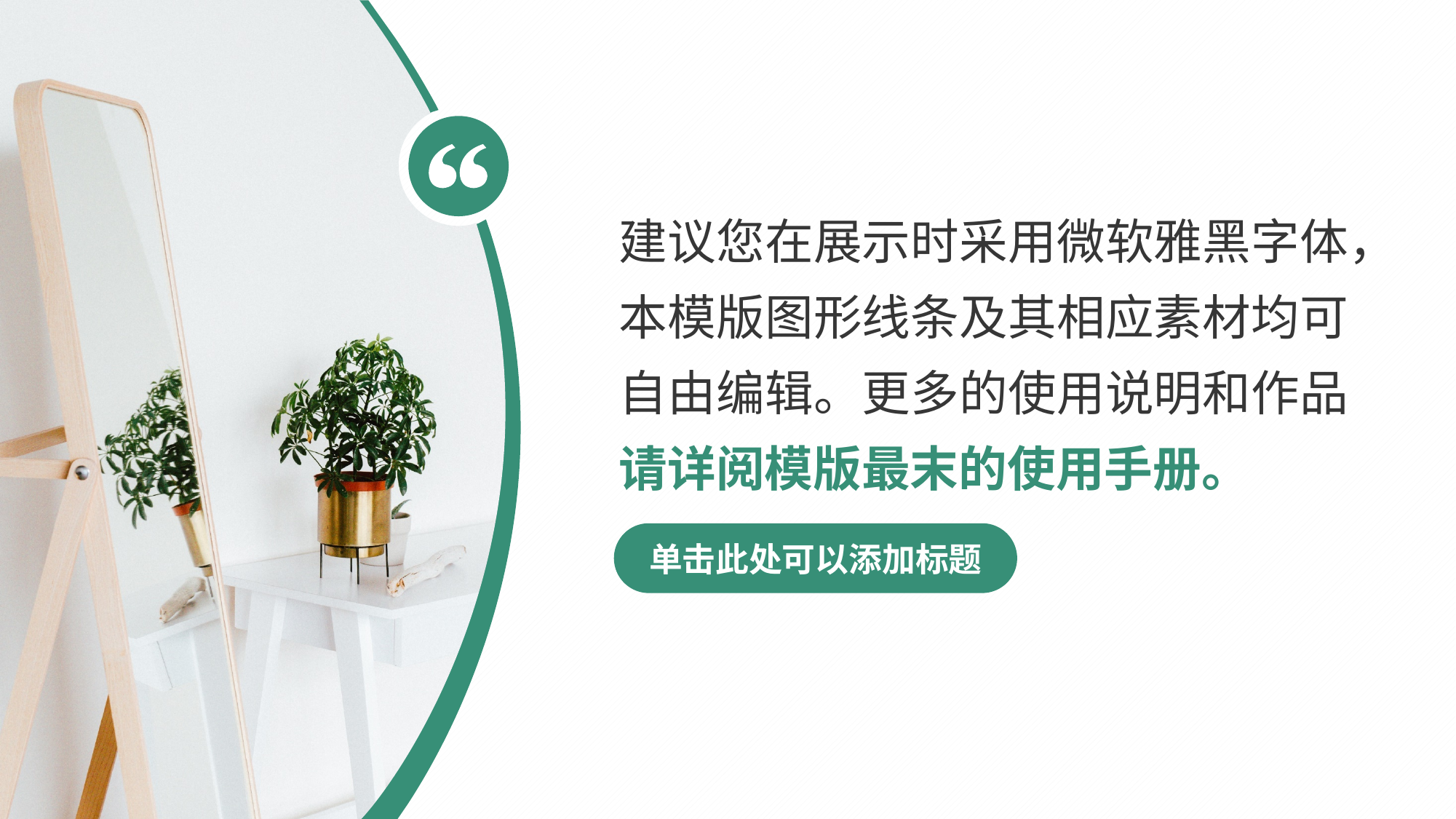

建议您在展示时采用微软雅黑字体，本模版图形线条及其相应素材均可自由编辑。更多的使用说明和作品请详阅模版最末的使用手册。
单击此处可以添加标题